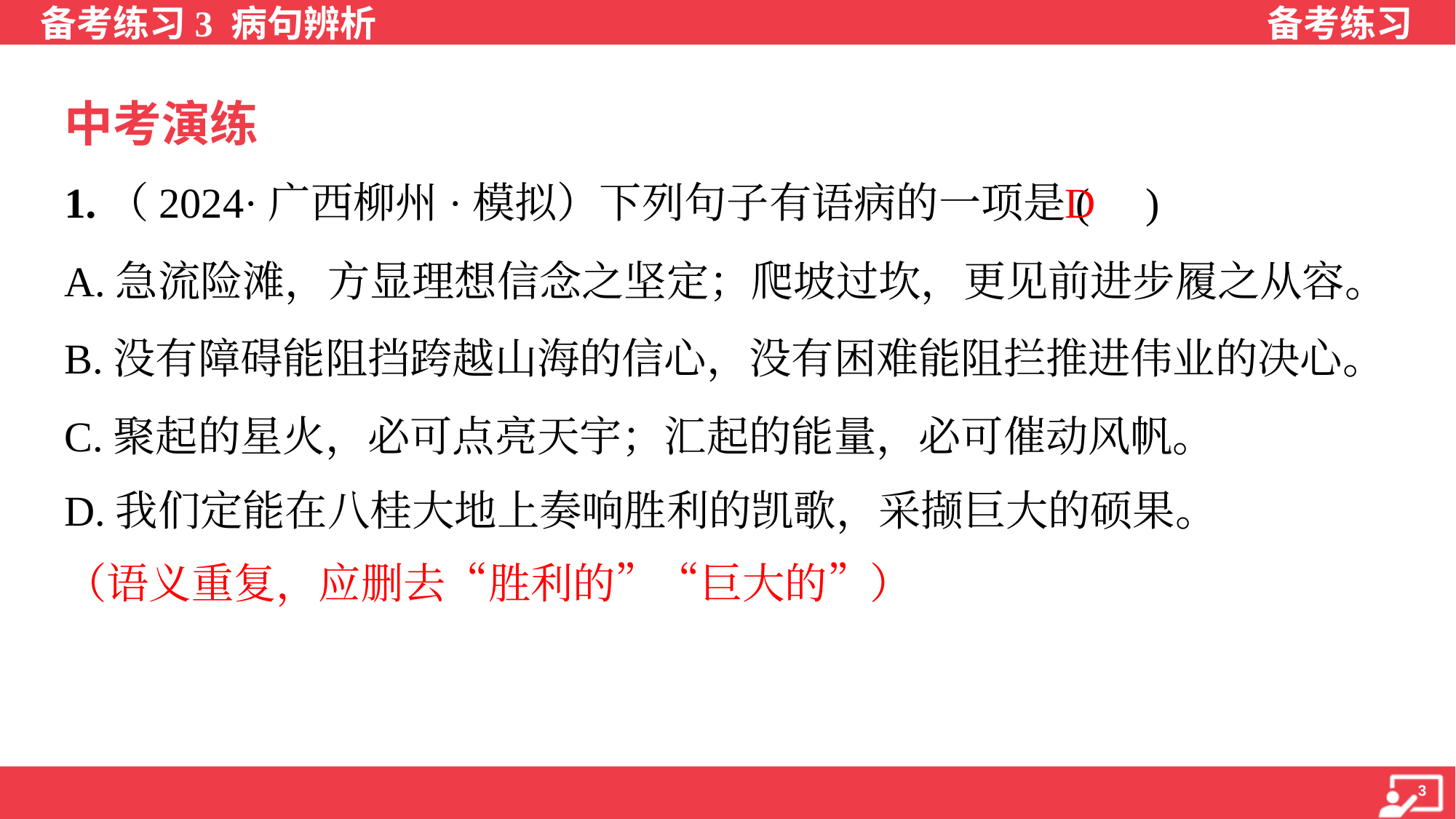

中考演练
D
1.（2024·广西柳州·模拟）下列句子有语病的一项是(     )
A.急流险滩，方显理想信念之坚定；爬坡过坎，更见前进步履之从容。
B.没有障碍能阻挡跨越山海的信心，没有困难能阻拦推进伟业的决心。
C.聚起的星火，必可点亮天宇；汇起的能量，必可催动风帆。
D.我们定能在八桂大地上奏响胜利的凯歌，采撷巨大的硕果。
（语义重复，应删去“胜利的”“巨大的”）